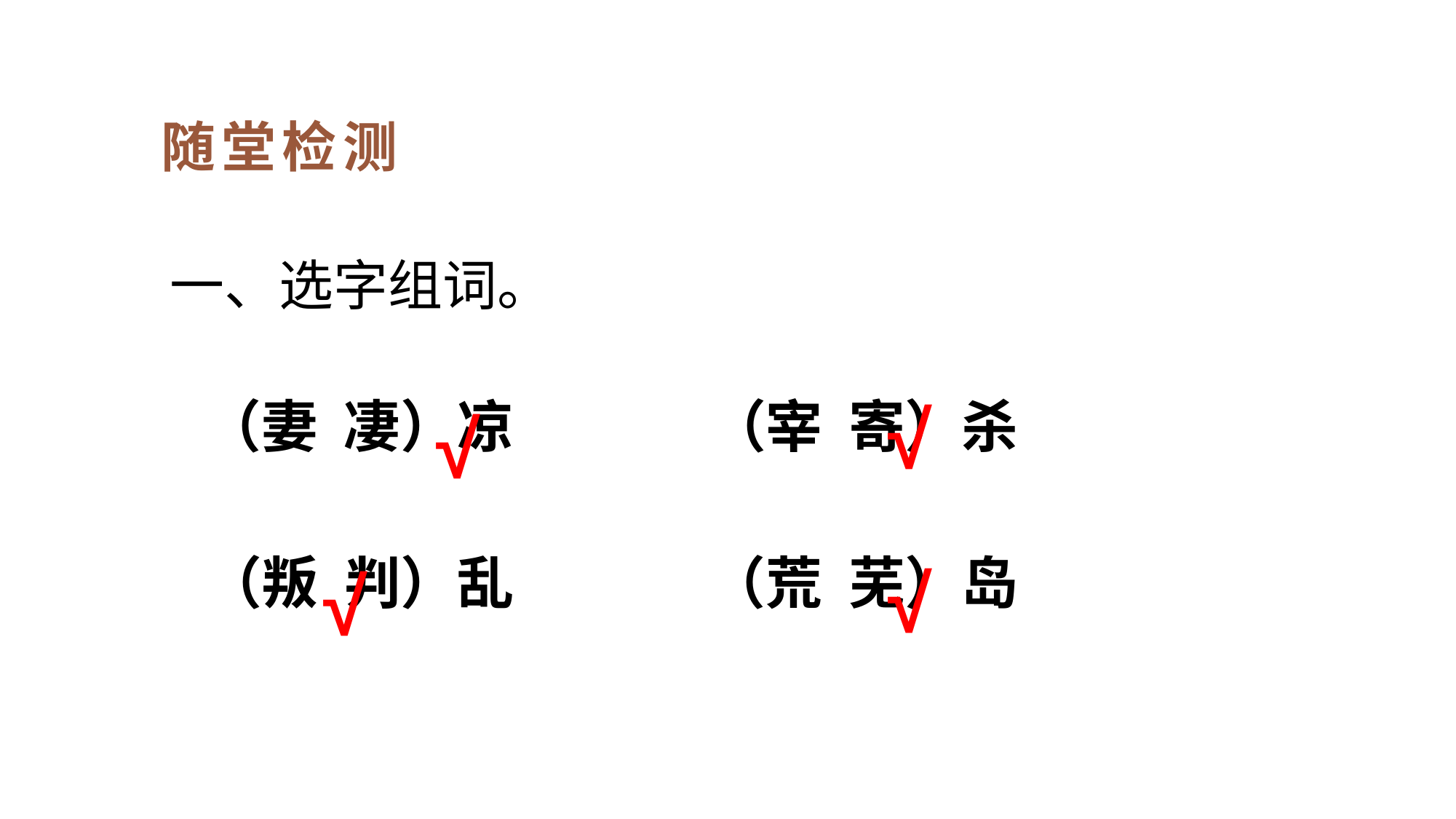

随堂检测
一、选字组词。
　　  （妻  凄）凉　　  　（宰  寄）杀
√
√
　　  （叛  判）乱　　　  （荒  芜）岛
√
√